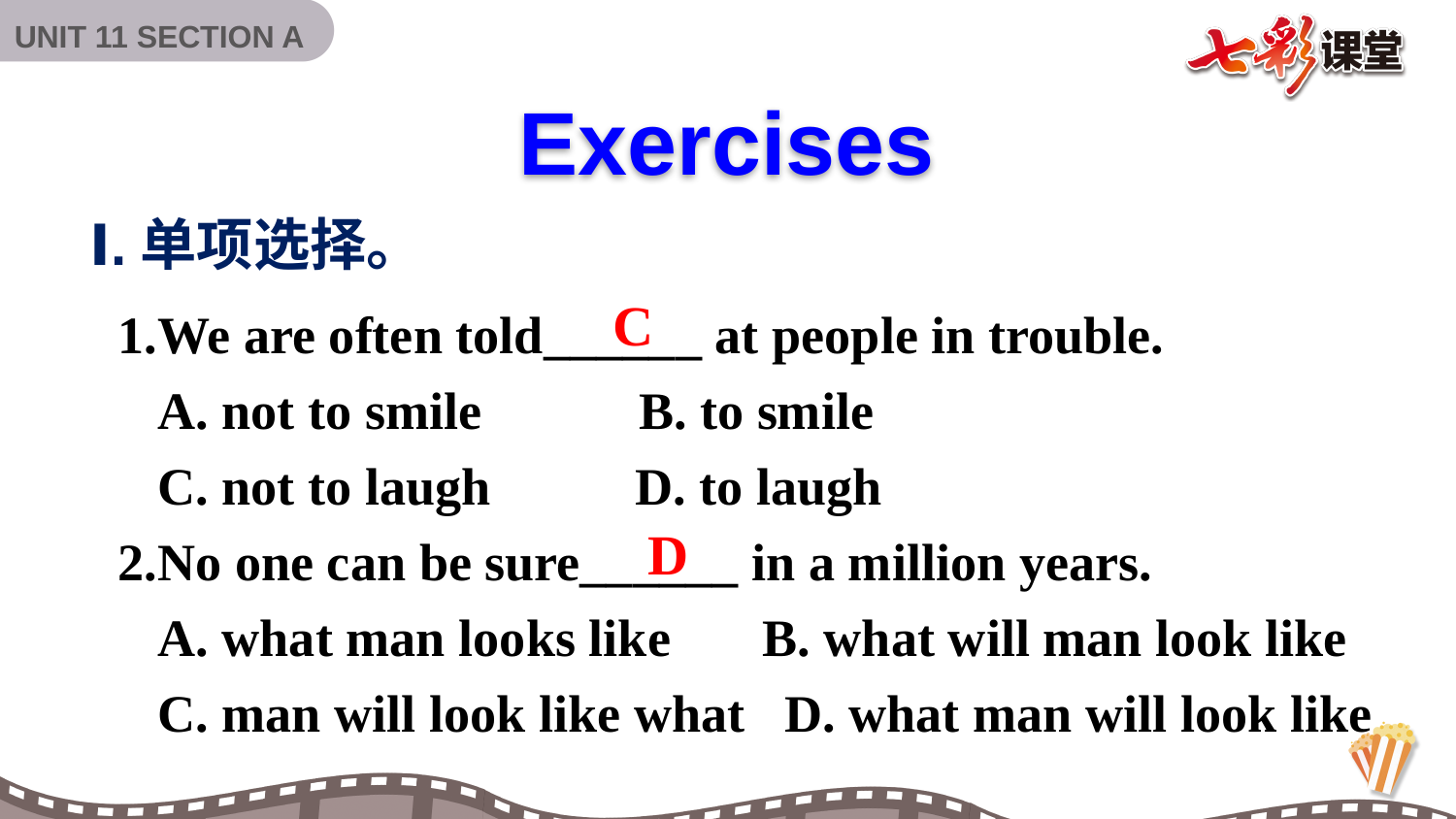

Exercises
Ⅰ.单项选择。
1.We are often told______ at people in trouble.
   A. not to smile            B. to smile
   C. not to laugh           D. to laugh
2.No one can be sure______ in a million years.
   A. what man looks like       B. what will man look like
   C. man will look like what   D. what man will look like
C
D
1.We are often told______ at people in trouble.

1.We are often told______ at people in trouble.

A

A

 not to smile

 not to smile

B to smile

B to smile

C not to laugh

C not to laugh

D to laugh

D to laugh

2.---what are you going to do this weekend?

2.---what are you going to do this weekend?

----I_______ yet.

----I_______ yet.

A

A

 haven’t decided

 haven’t decided

B won’t decide

B won’t decide

C have decided

C have decided

D didn’t decide

D didn’t decide

3.No one can be sure______ in a million years.

3.No one can be sure______ in a million years.

A

A

 what man looks like

 what man looks like

B what will man look like

B what will man look like

C man will look like what

C man will look like what

D what man will look like

D what man will look like

4.The sports meet will continue_____ it rains this afternoon.

4.The sports meet will continue_____ it rains this afternoon.

A

A

 if

 if

B since

B since

C as soon as

C as soon as

D unless
D unless